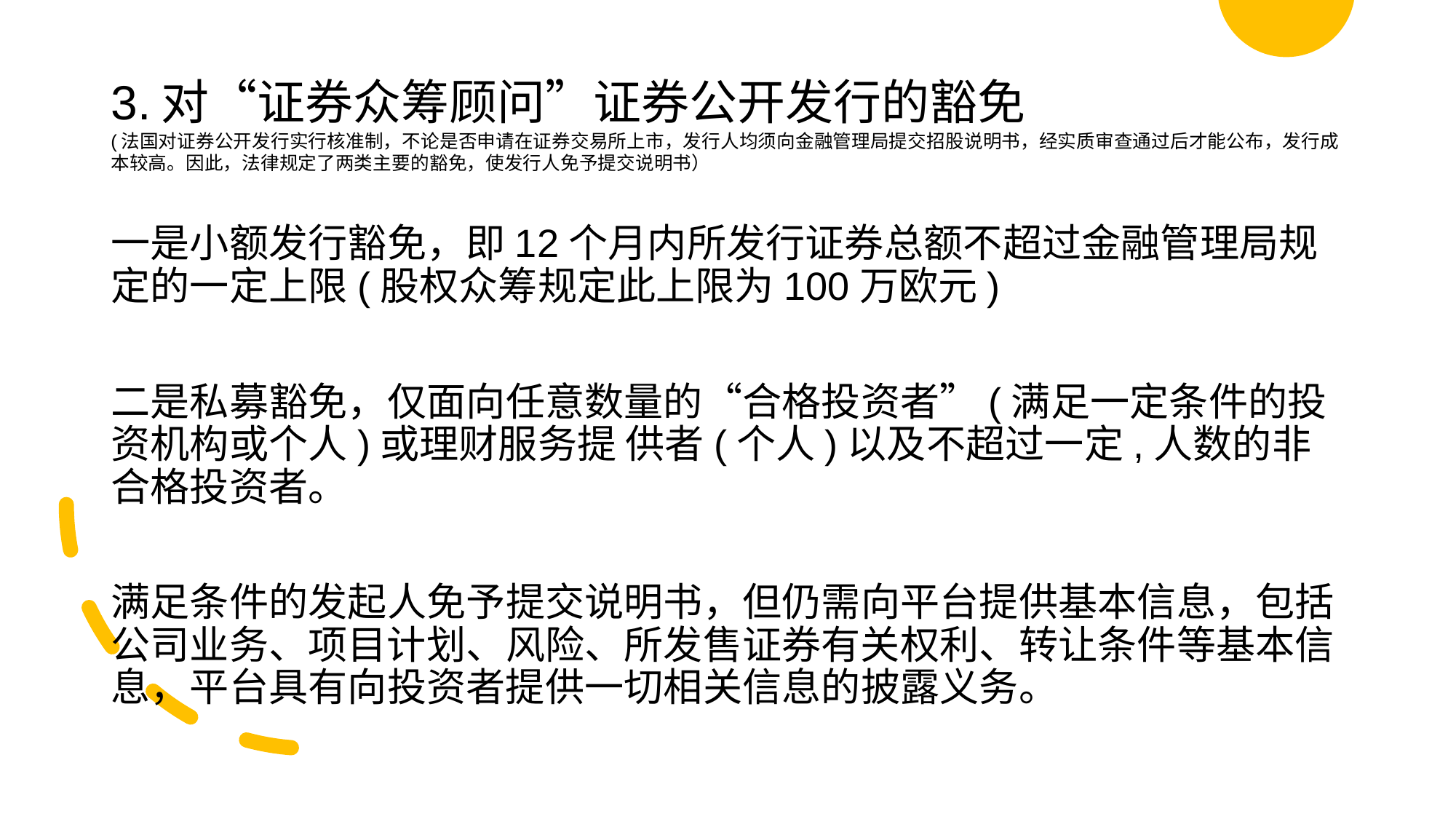

# 3.对“证券众筹顾问”证券公开发行的豁免 (法国对证券公开发行实行核准制，不论是否申请在证券交易所上市，发行人均须向金融管理局提交招股说明书，经实质审查通过后才能公布，发行成本较高。因此，法律规定了两类主要的豁免，使发行人免予提交说明书）
一是小额发行豁免，即12个月内所发行证券总额不超过金融管理局规定的一定上限(股权众筹规定此上限为100万欧元)

二是私募豁免，仅面向任意数量的“合格投资者”(满足一定条件的投资机构或个人)或理财服务提 供者(个人)以及不超过一定,人数的非合格投资者。

满足条件的发起人免予提交说明书，但仍需向平台提供基本信息，包括公司业务、项目计划、风险、所发售证券有关权利、转让条件等基本信息，平台具有向投资者提供一切相关信息的披露义务。